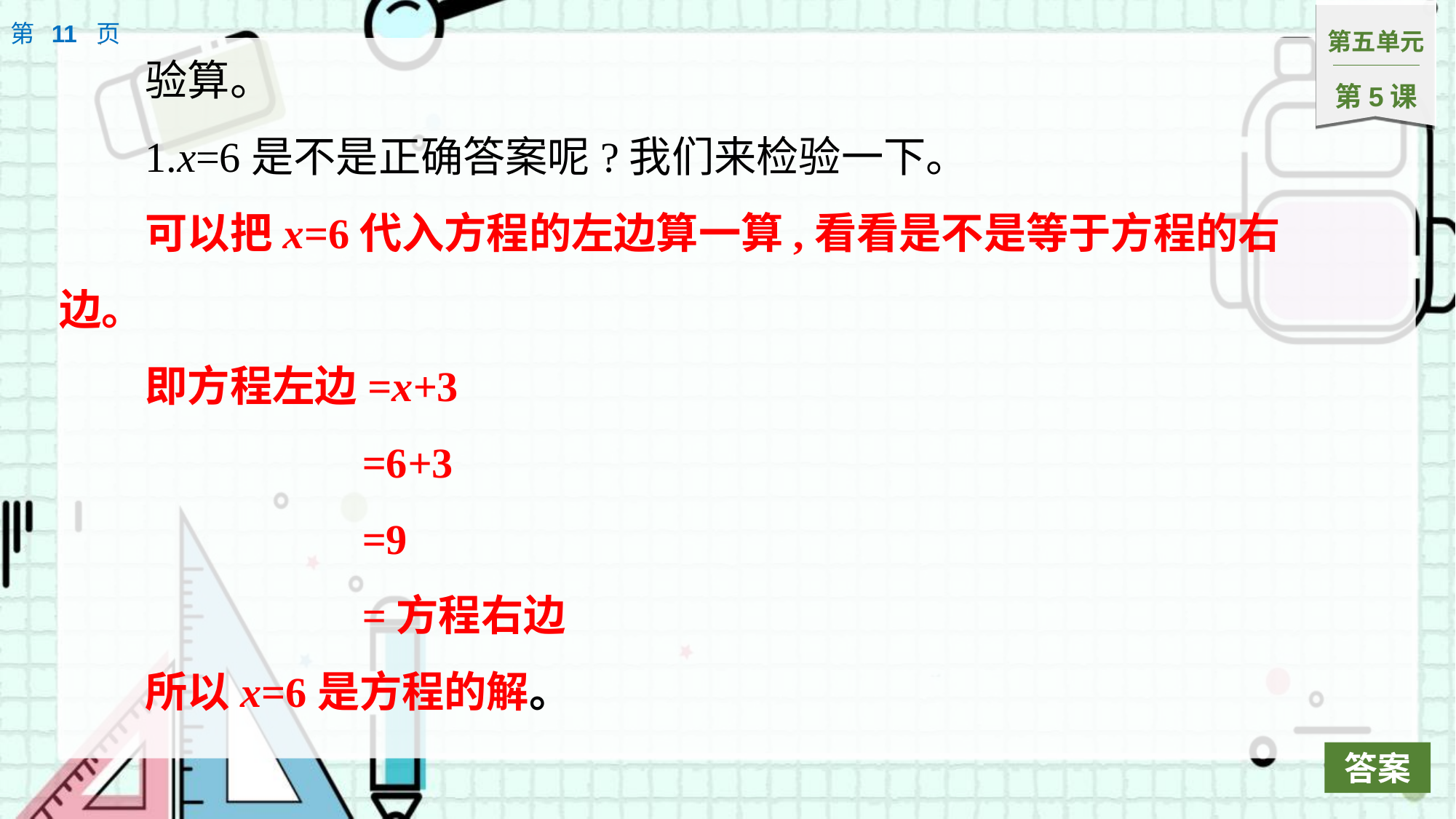

验算。
1.x=6是不是正确答案呢?我们来检验一下。
可以把x=6代入方程的左边算一算,看看是不是等于方程的右边。
即方程左边=x+3
		        =6+3
		        =9
		        =方程右边
所以x=6是方程的解。
答案